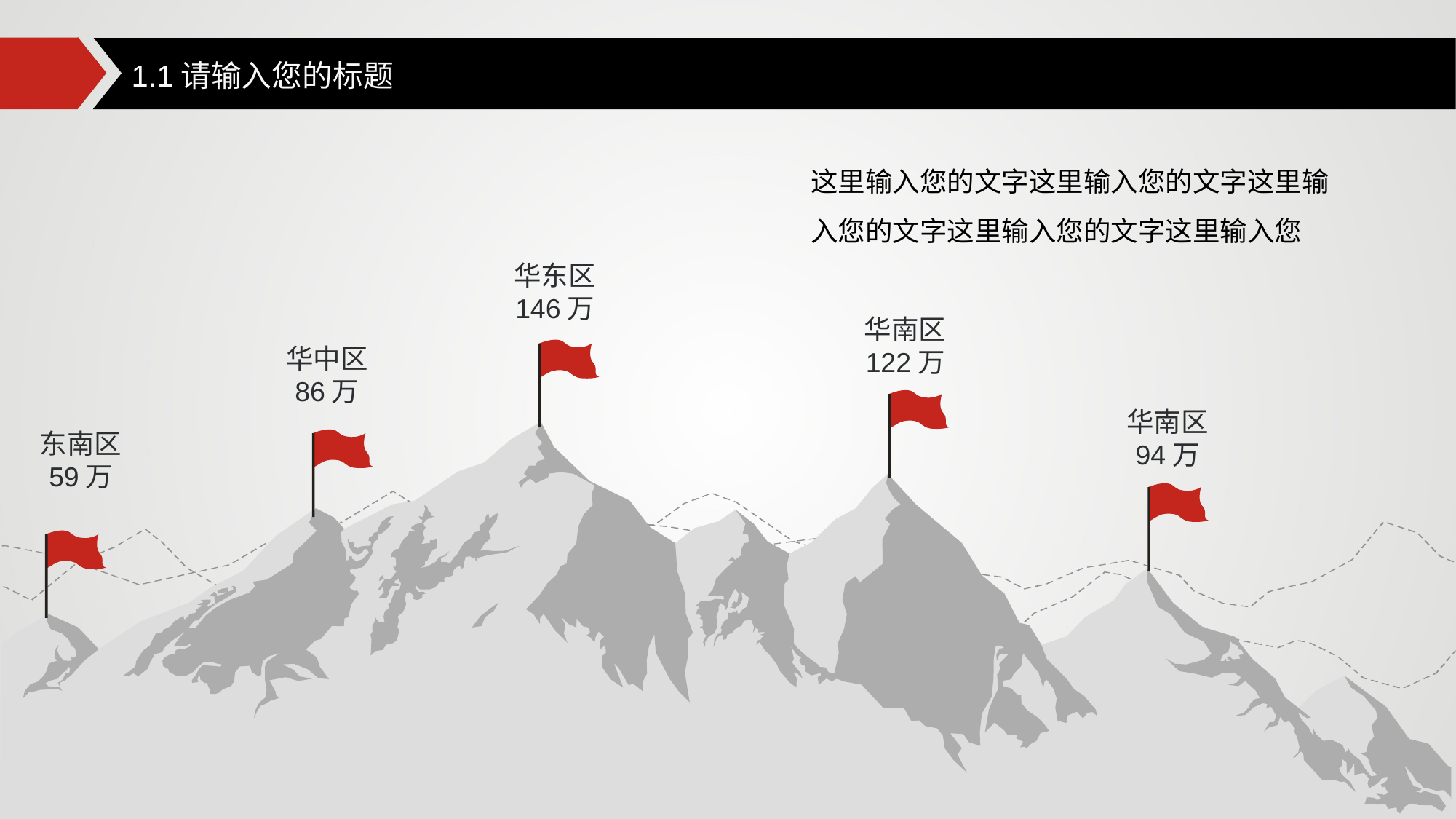

1.1请输入您的标题
这里输入您的文字这里输入您的文字这里输入您的文字这里输入您的文字这里输入您
华东区
146万
华南区
122万
华中区
86万

华南区
94万
东南区
59万